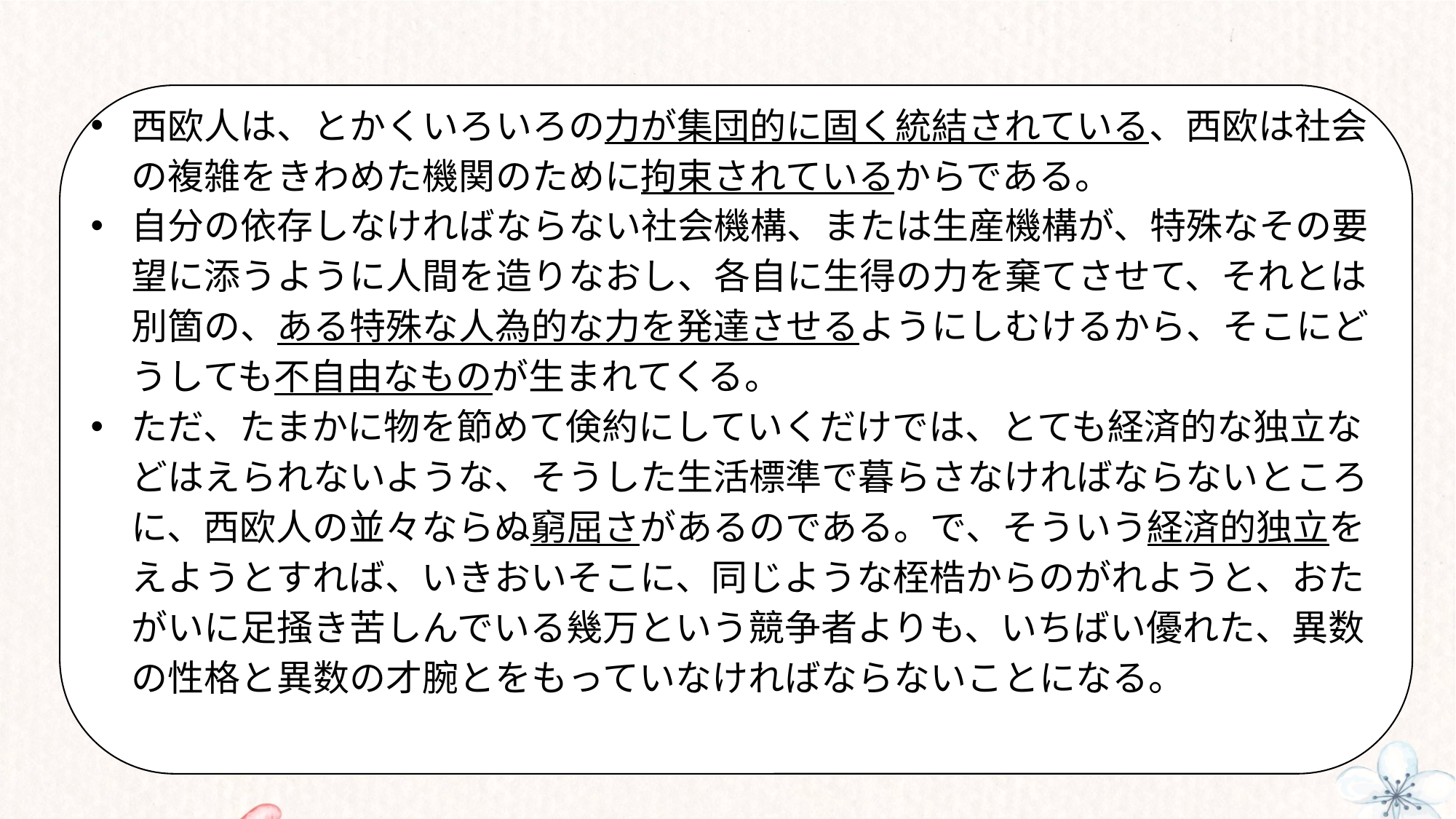

西欧人は、とかくいろいろの力が集団的に固く統結されている、西欧は社会の複雑をきわめた機関のために拘束されているからである。
自分の依存しなければならない社会機構、または生産機構が、特殊なその要望に添うように人間を造りなおし、各自に生得の力を棄てさせて、それとは別箇の、ある特殊な人為的な力を発達させるようにしむけるから、そこにどうしても不自由なものが生まれてくる。
ただ、たまかに物を節めて倹約にしていくだけでは、とても経済的な独立などはえられないような、そうした生活標準で暮らさなければならないところに、西欧人の並々ならぬ窮屈さがあるのである。で、そういう経済的独立をえようとすれば、いきおいそこに、同じような桎梏からのがれようと、おたがいに足掻き苦しんでいる幾万という競争者よりも、いちばい優れた、異数の性格と異数の才腕とをもっていなければならないことになる。